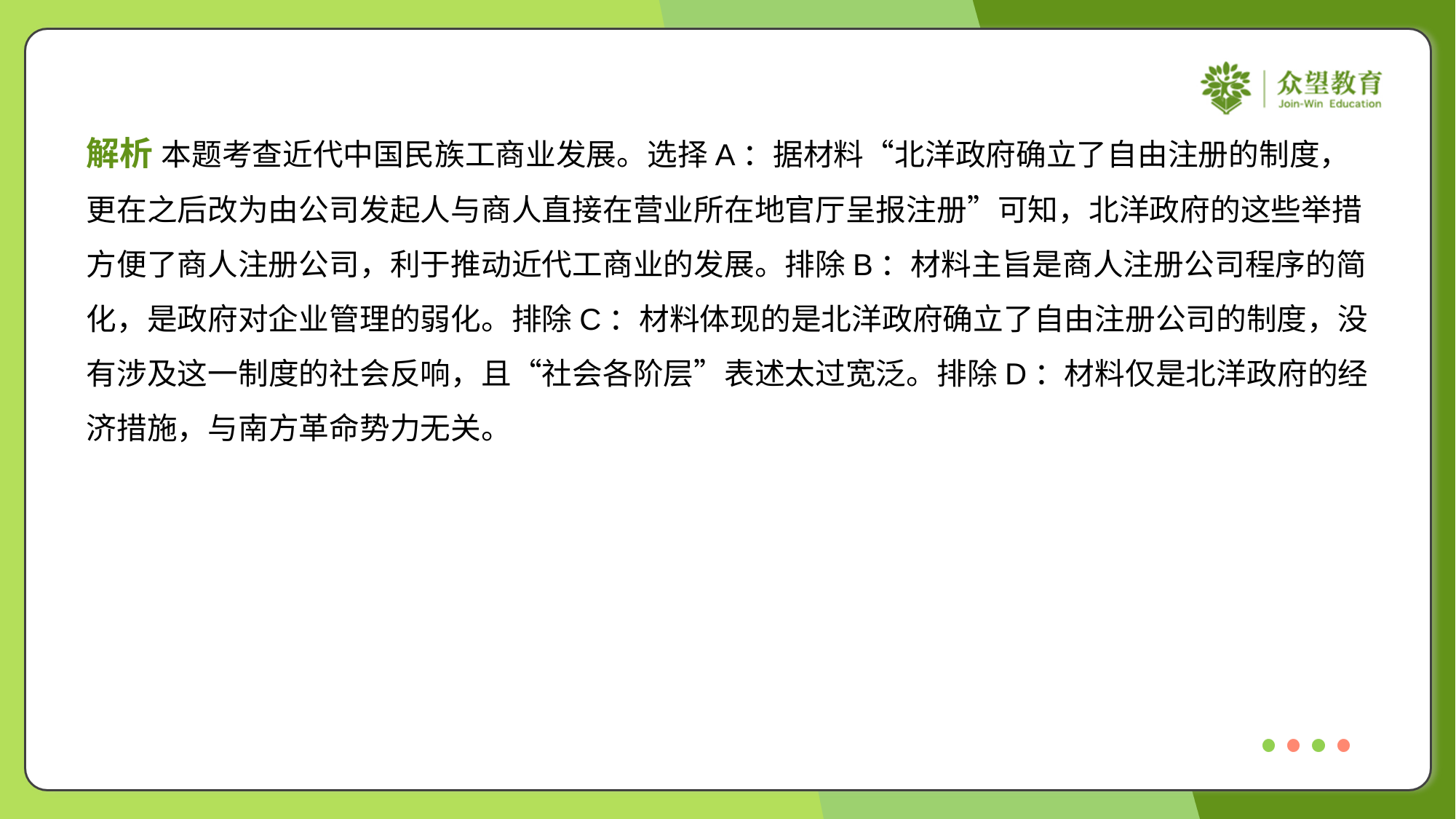

解析 本题考查近代中国民族工商业发展。选择A：据材料“北洋政府确立了自由注册的制度，
更在之后改为由公司发起人与商人直接在营业所在地官厅呈报注册”可知，北洋政府的这些举措
方便了商人注册公司，利于推动近代工商业的发展。排除B：材料主旨是商人注册公司程序的简
化，是政府对企业管理的弱化。排除C：材料体现的是北洋政府确立了自由注册公司的制度，没
有涉及这一制度的社会反响，且“社会各阶层”表述太过宽泛。排除D：材料仅是北洋政府的经
济措施，与南方革命势力无关。